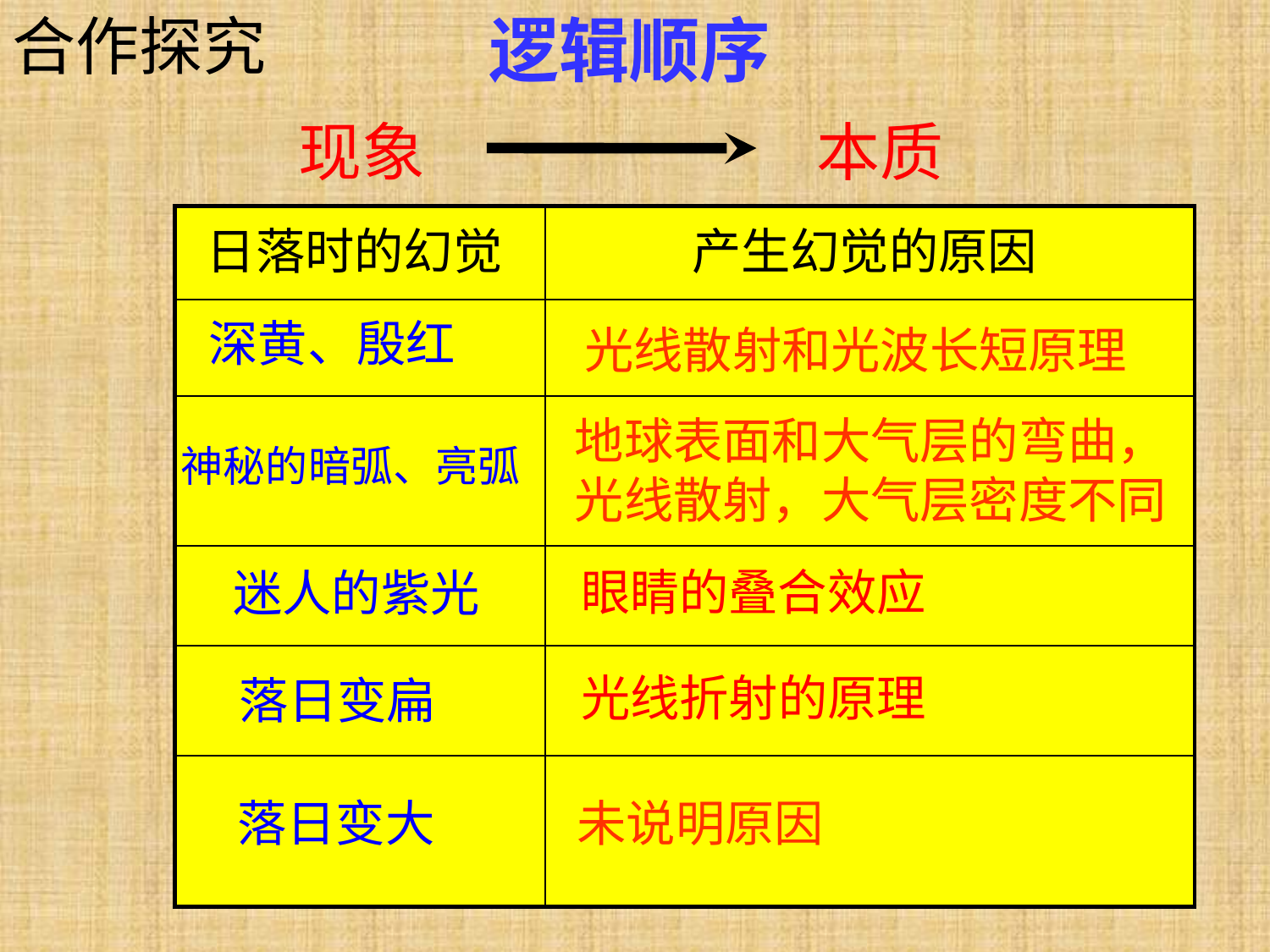

合作探究
逻辑顺序
现象
本质

| 日落时的幻觉 | 产生幻觉的原因 |
| --- | --- |
|  |  |
|  |  |
|  |  |
|  |  |
|  |  |
深黄、殷红

光线散射和光波长短原理

地球表面和大气层的弯曲，光线散射，大气层密度不同

神秘的暗弧、亮弧

眼睛的叠合效应

迷人的紫光

光线折射的原理

落日变扁

落日变大
未说明原因